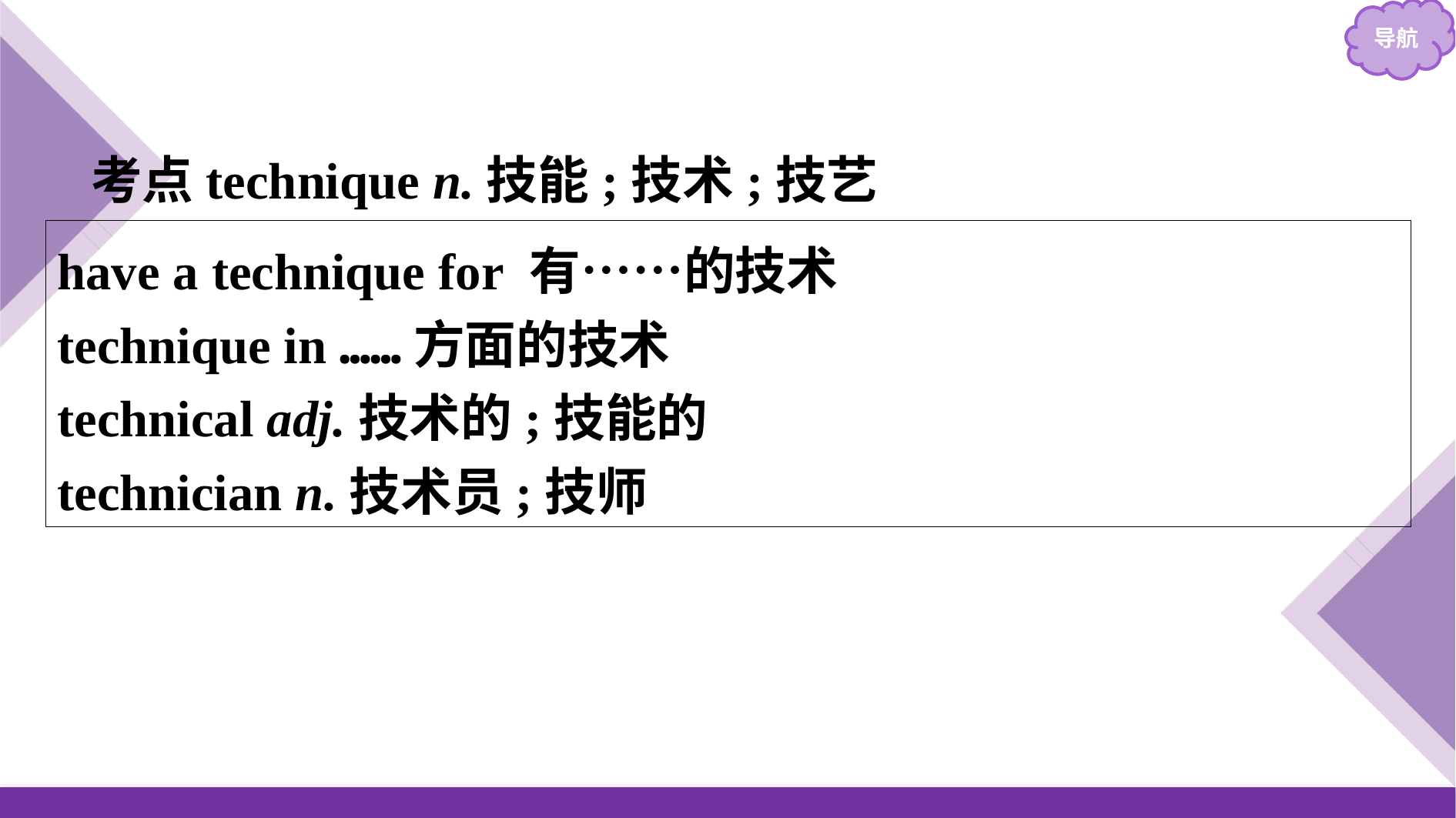

考点technique n.技能;技术;技艺
have a technique for 有……的技术
technique in ……方面的技术
technical adj.技术的;技能的
technician n.技术员;技师